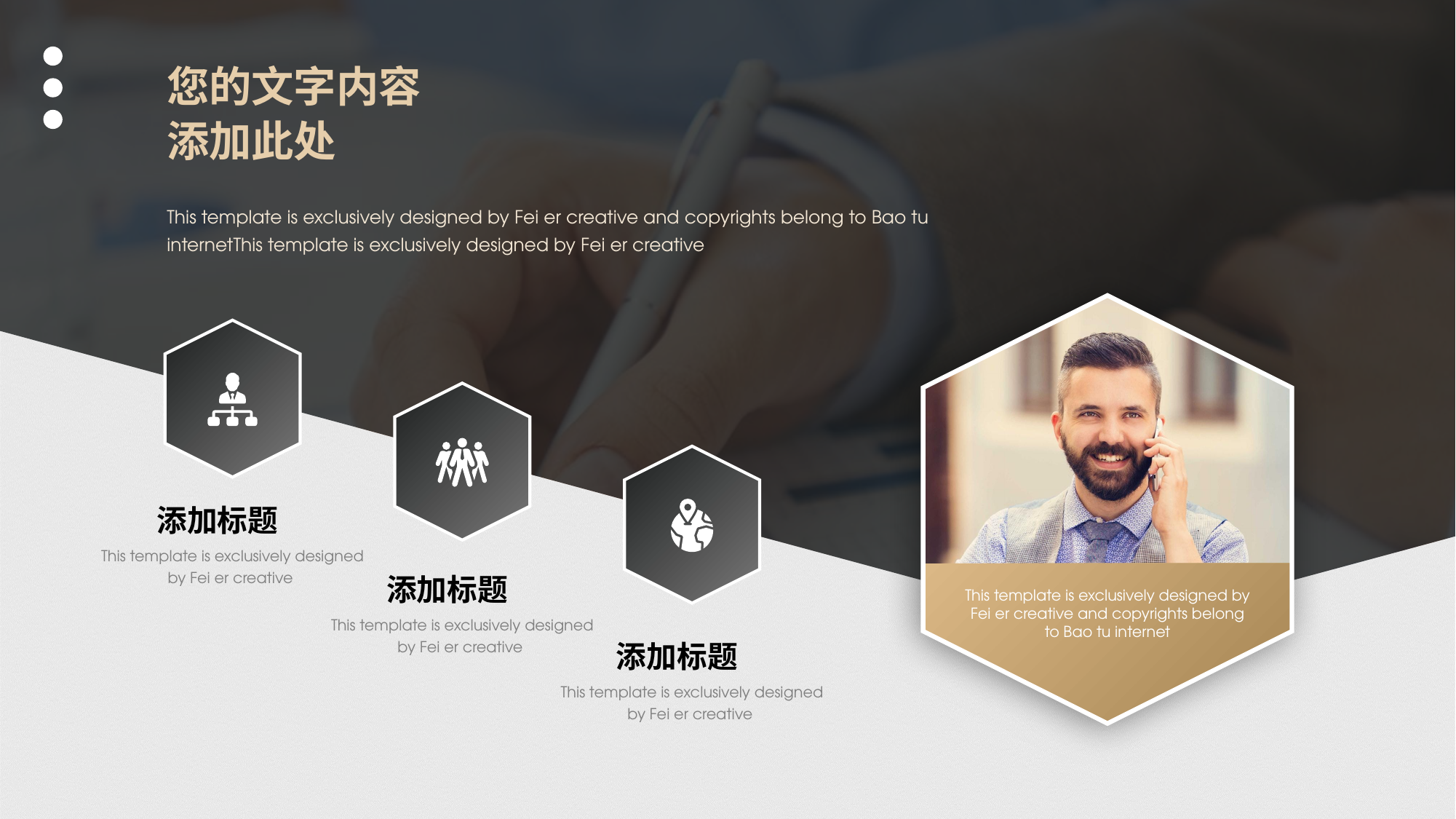

您的文字内容

添加此处

This template is exclusively designed by Fei er creative and copyrights belong to Bao tu internetThis template is exclusively designed by Fei er creative

添加标题
This template is exclusively designed by Fei er creative

添加标题
This template is exclusively designed by Fei er creative
This template is exclusively designed by Fei er creative and copyrights belong to Bao tu internet
添加标题
This template is exclusively designed by Fei er creative